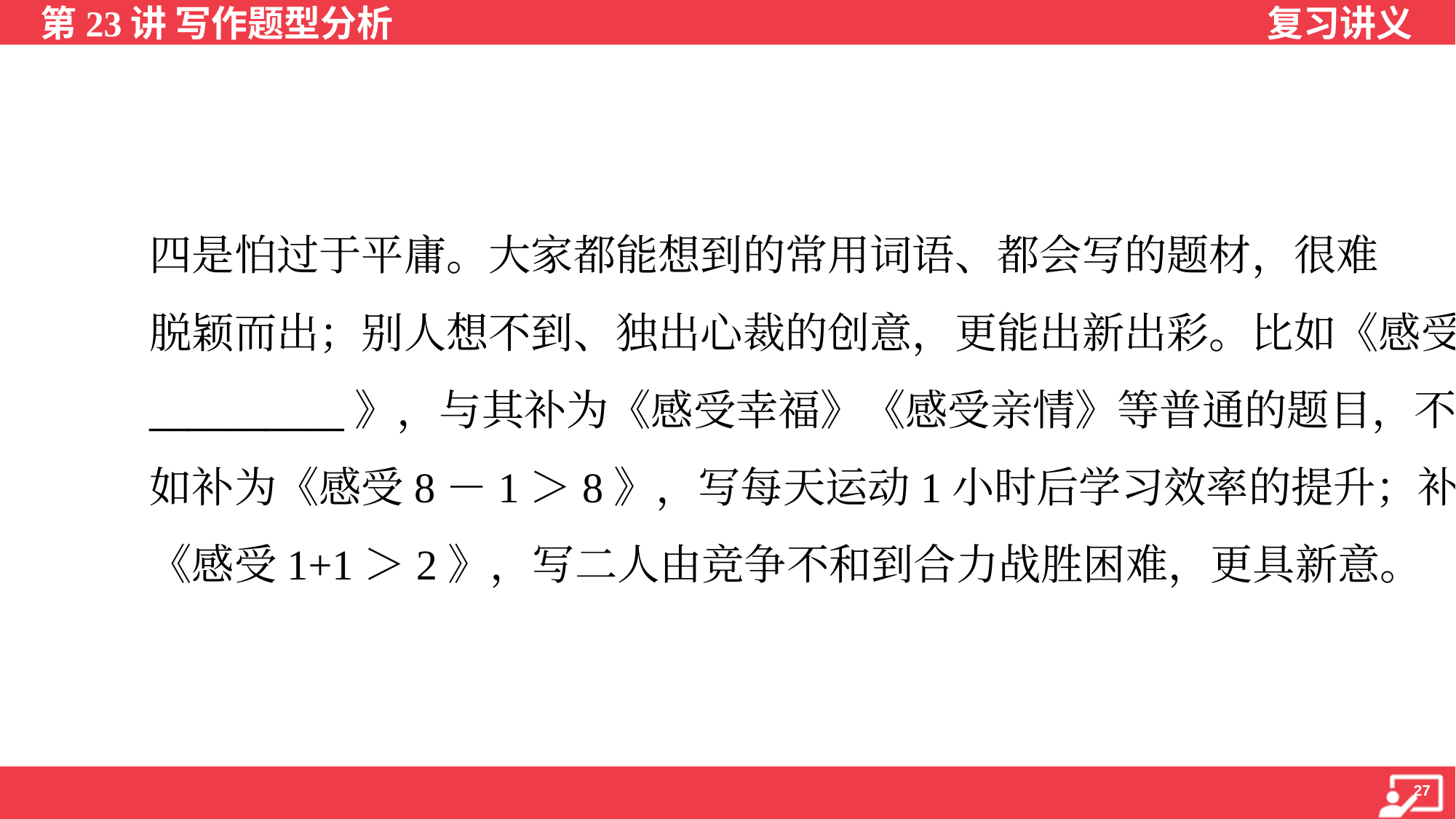

四是怕过于平庸。大家都能想到的常用词语、都会写的题材，很难
脱颖而出；别人想不到、独出心裁的创意，更能出新出彩。比如《感受
__________》，与其补为《感受幸福》《感受亲情》等普通的题目，不
如补为《感受8－1＞8》，写每天运动1小时后学习效率的提升；补为
《感受1+1＞2》，写二人由竞争不和到合力战胜困难，更具新意。